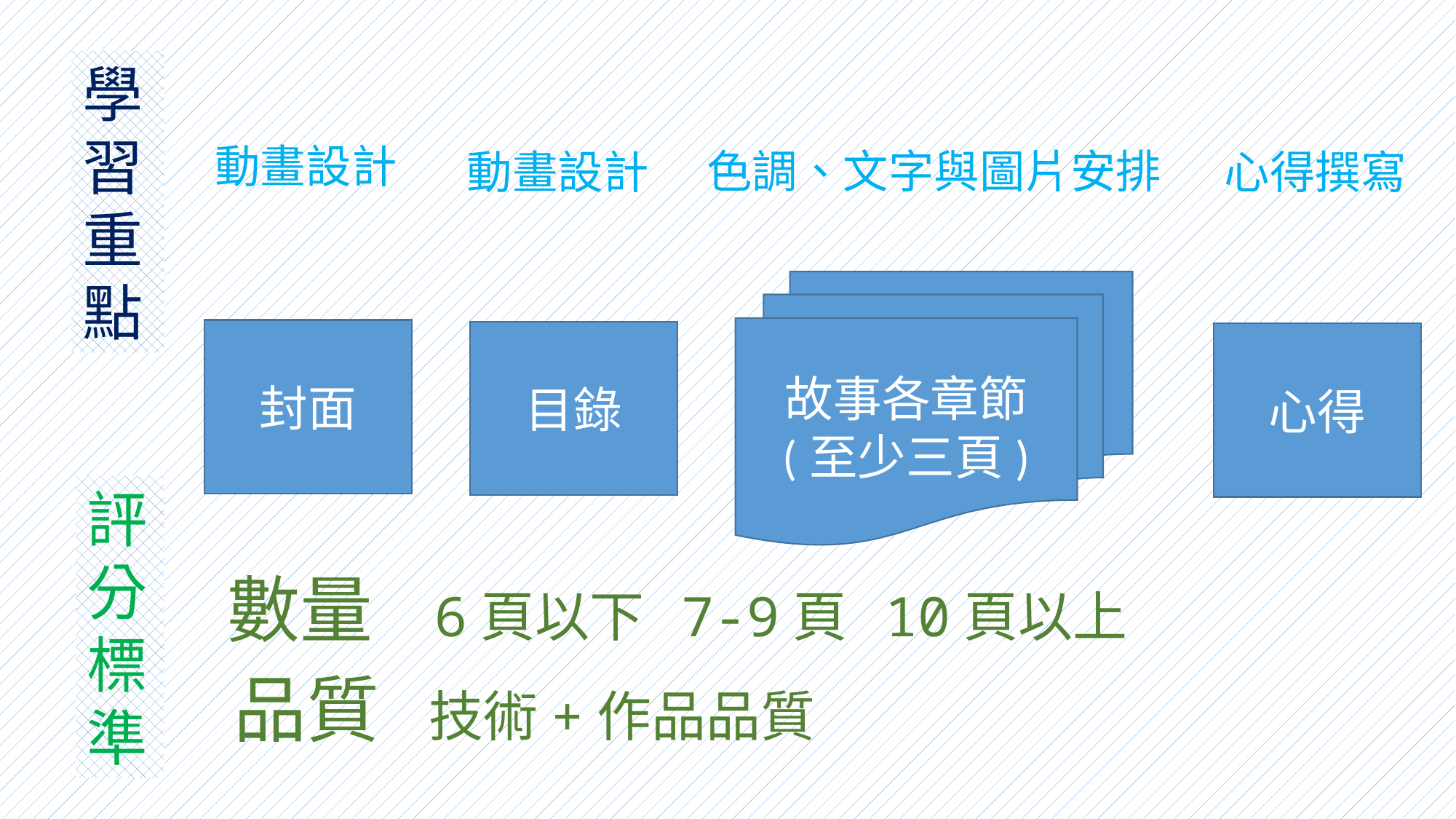

學習重點
動畫設計
色調、文字與圖片安排
動畫設計
心得撰寫
故事各章節
(至少三頁)
封面
目錄
心得
評分標準
數量    6頁以下  7-9頁  10頁以上
品質   技術+作品品質